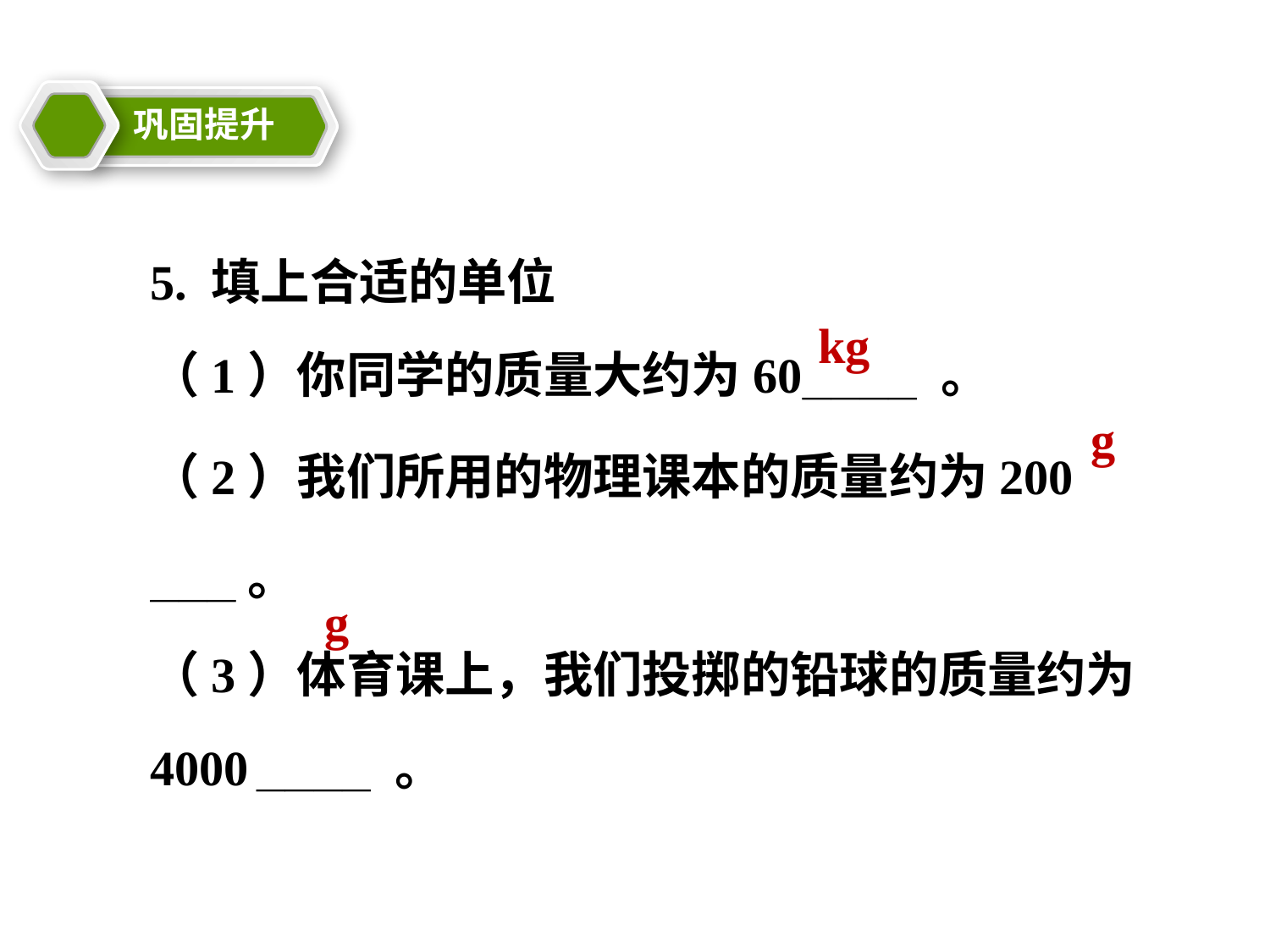

巩固提升
教学目标
5. 填上合适的单位
（1）你同学的质量大约为60———— 。
（2）我们所用的物理课本的质量约为200 ———。
（3）体育课上，我们投掷的铅球的质量约为4000 ———— 。
kg
g
g